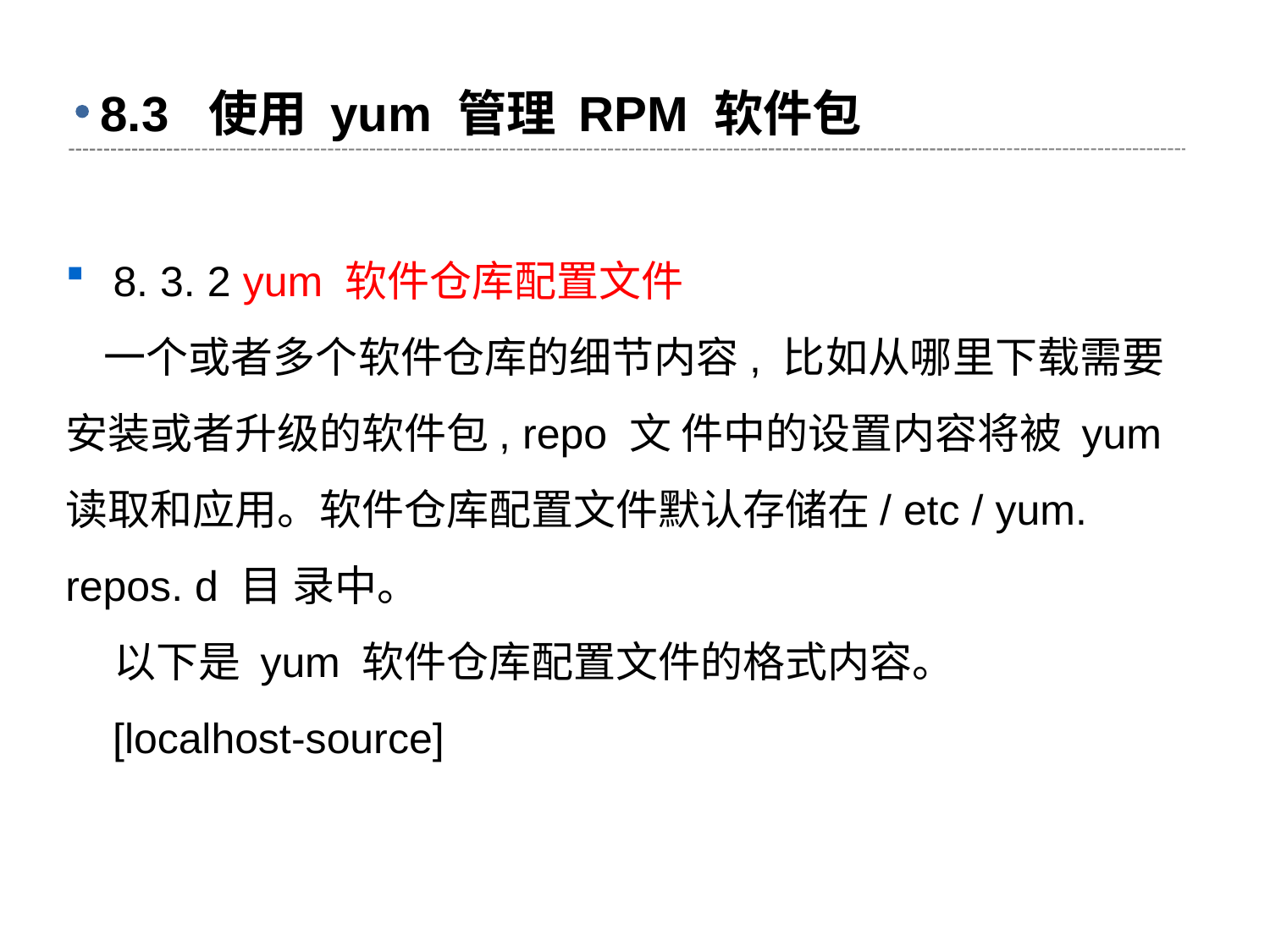

# 8.3  使用 yum 管理 RPM 软件包
8. 3. 2 yum 软件仓库配置文件
   一个或者多个软件仓库的细节内容, 比如从哪里下载需要安装或者升级的软件包, repo 文 件中的设置内容将被 yum 读取和应用。软件仓库配置文件默认存储在/ etc / yum. repos. d 目 录中。
    以下是 yum 软件仓库配置文件的格式内容。
    [localhost-source]